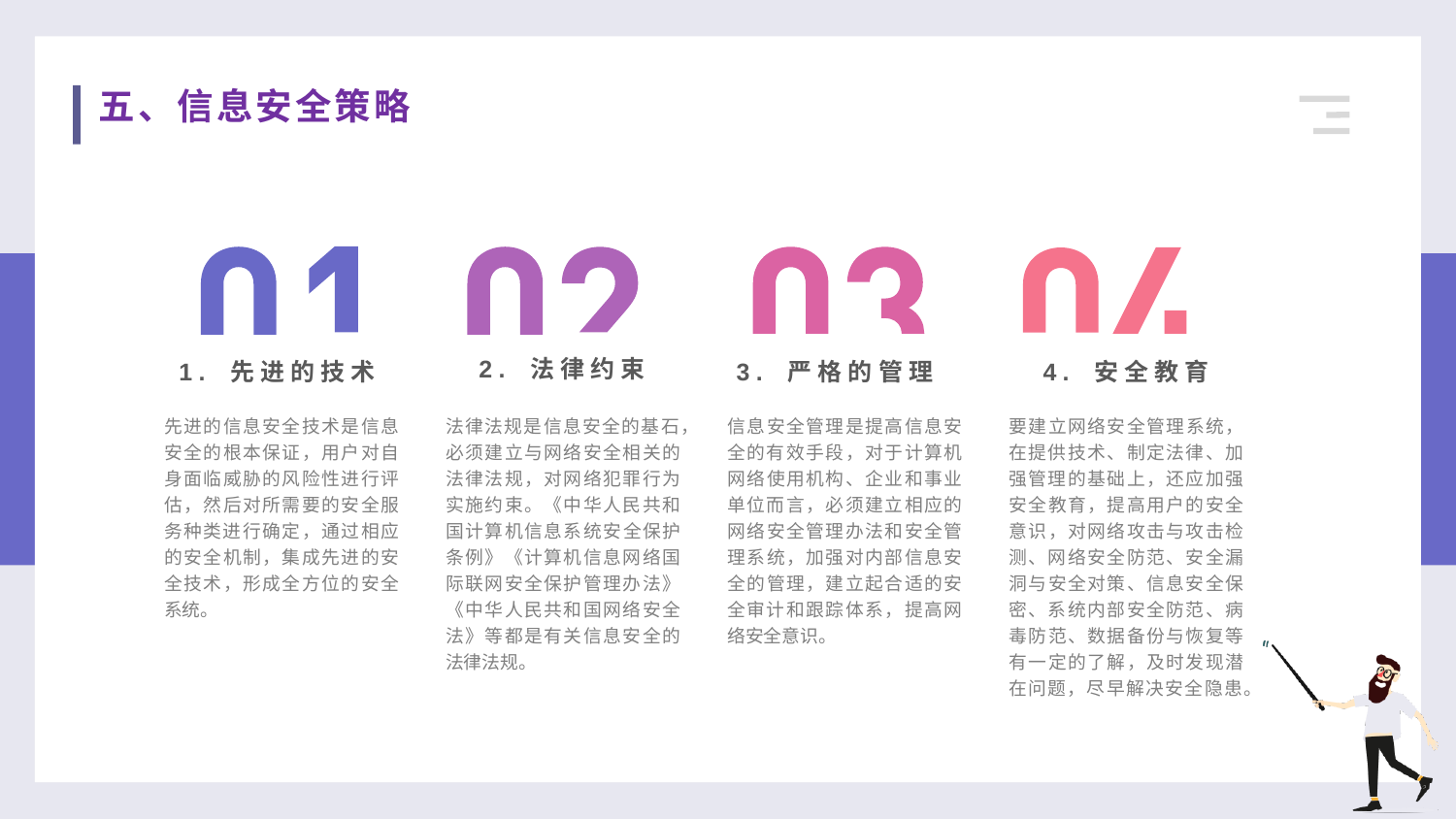

五、信息安全策略

4. 安全教育
1. 先进的技术
3. 严格的管理
2. 法律约束
先进的信息安全技术是信息安全的根本保证，用户对自身面临威胁的风险性进行评估，然后对所需要的安全服务种类进行确定，通过相应的安全机制，集成先进的安全技术，形成全方位的安全系统。
法律法规是信息安全的基石，必须建立与网络安全相关的法律法规，对网络犯罪行为实施约束。《中华人民共和国计算机信息系统安全保护条例》《计算机信息网络国际联网安全保护管理办法》《中华人民共和国网络安全法》等都是有关信息安全的法律法规。
信息安全管理是提高信息安全的有效手段，对于计算机网络使用机构、企业和事业单位而言，必须建立相应的网络安全管理办法和安全管理系统，加强对内部信息安全的管理，建立起合适的安全审计和跟踪体系，提高网络安全意识。
要建立网络安全管理系统，在提供技术、制定法律、加强管理的基础上，还应加强安全教育，提高用户的安全意识，对网络攻击与攻击检测、网络安全防范、安全漏洞与安全对策、信息安全保密、系统内部安全防范、病毒防范、数据备份与恢复等有一定的了解，及时发现潜在问题，尽早解决安全隐患。